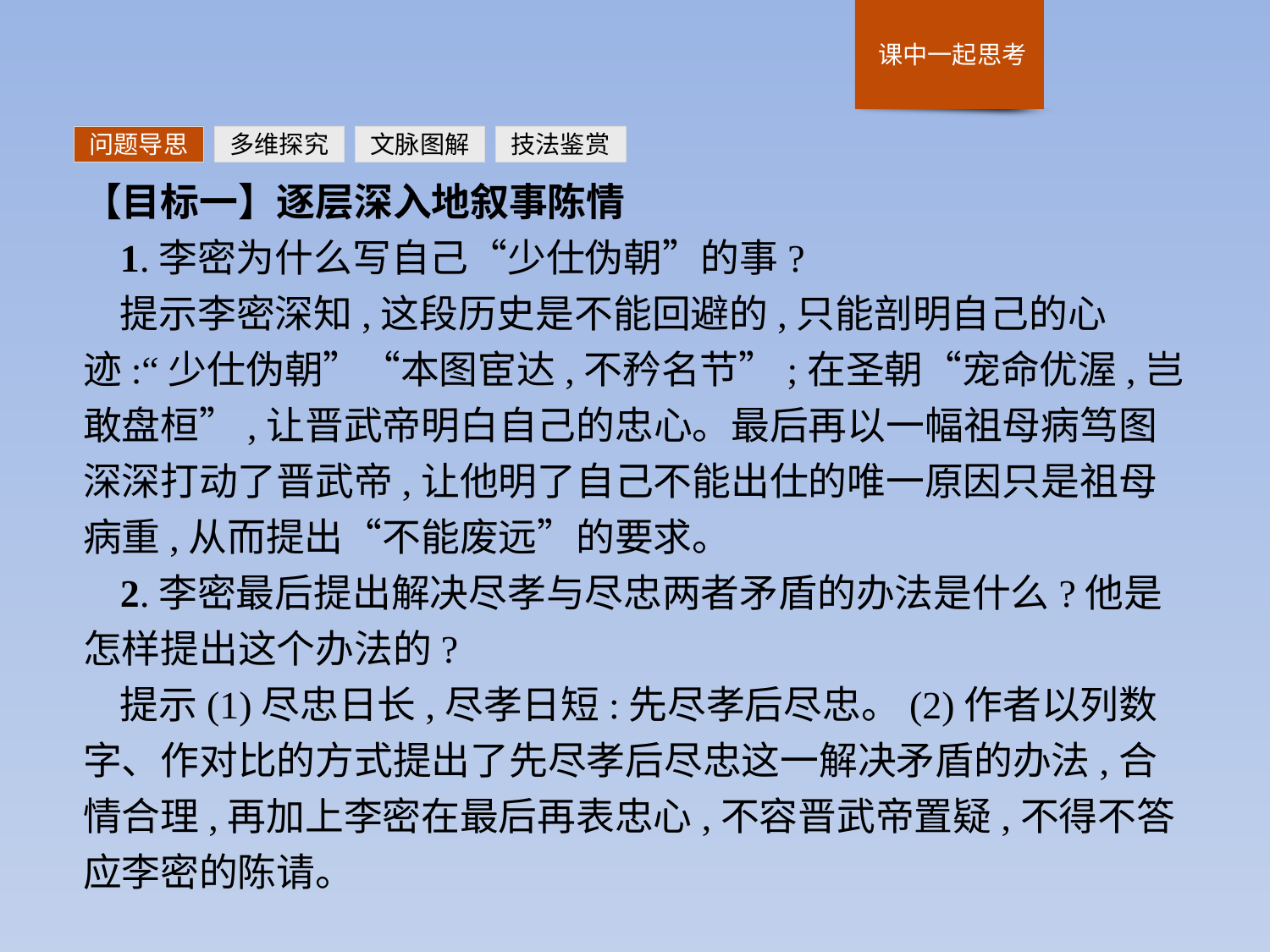

问题导思
多维探究
文脉图解
技法鉴赏
【目标一】逐层深入地叙事陈情
1.李密为什么写自己“少仕伪朝”的事?
提示李密深知,这段历史是不能回避的,只能剖明自己的心迹:“少仕伪朝”“本图宦达,不矜名节”;在圣朝“宠命优渥,岂敢盘桓”,让晋武帝明白自己的忠心。最后再以一幅祖母病笃图深深打动了晋武帝,让他明了自己不能出仕的唯一原因只是祖母病重,从而提出“不能废远”的要求。
2.李密最后提出解决尽孝与尽忠两者矛盾的办法是什么?他是怎样提出这个办法的?
提示(1)尽忠日长,尽孝日短:先尽孝后尽忠。(2)作者以列数字、作对比的方式提出了先尽孝后尽忠这一解决矛盾的办法,合情合理,再加上李密在最后再表忠心,不容晋武帝置疑,不得不答应李密的陈请。